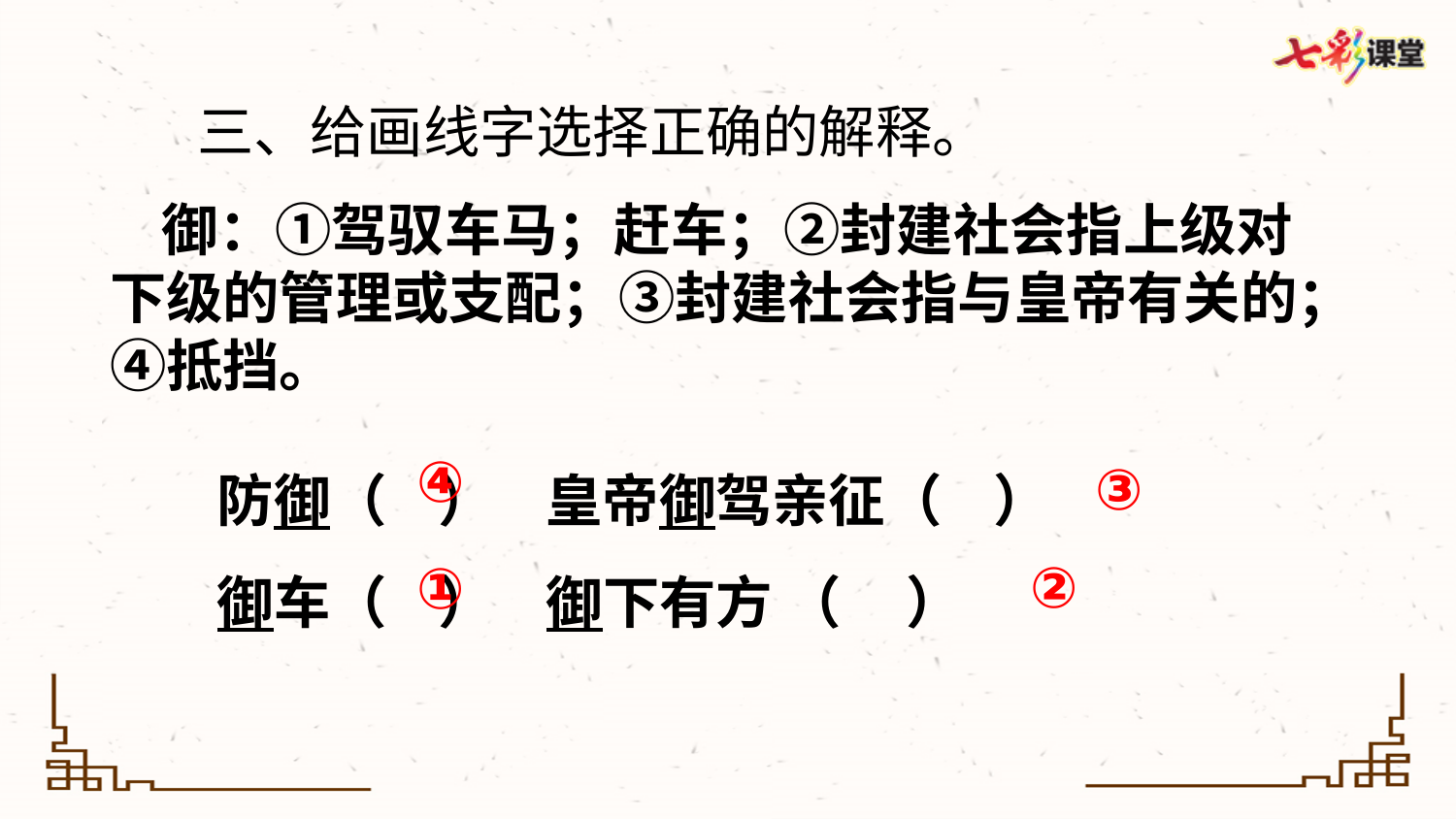

三、给画线字选择正确的解释。
   御：①驾驭车马；赶车；②封建社会指上级对下级的管理或支配；③封建社会指与皇帝有关的；④抵挡。
防御（    ）    皇帝御驾亲征（    ）
御车（    ）    御下有方 （     ）
④
③
②
①